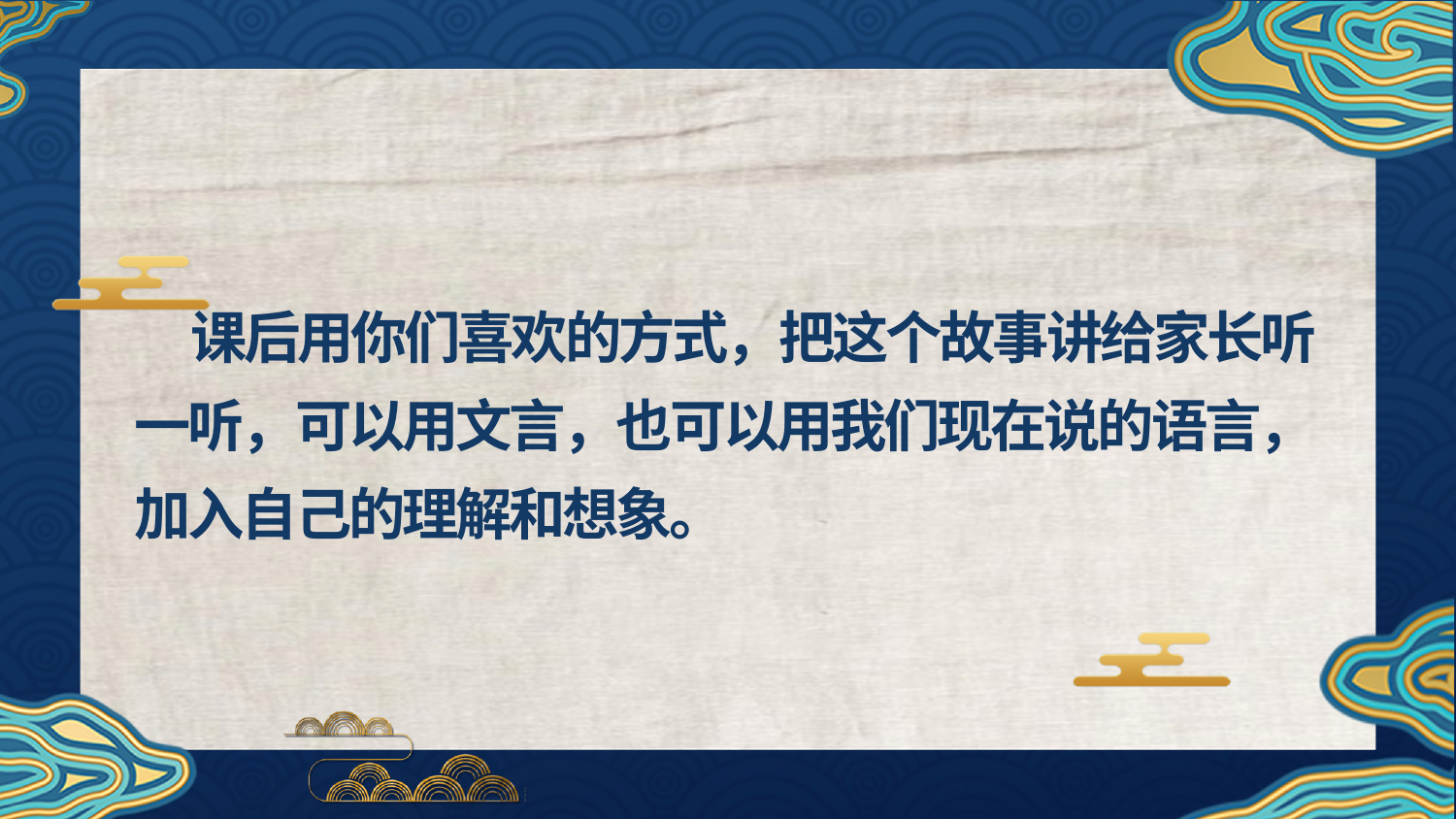

课后用你们喜欢的方式，把这个故事讲给家长听一听，可以用文言，也可以用我们现在说的语言，加入自己的理解和想象。